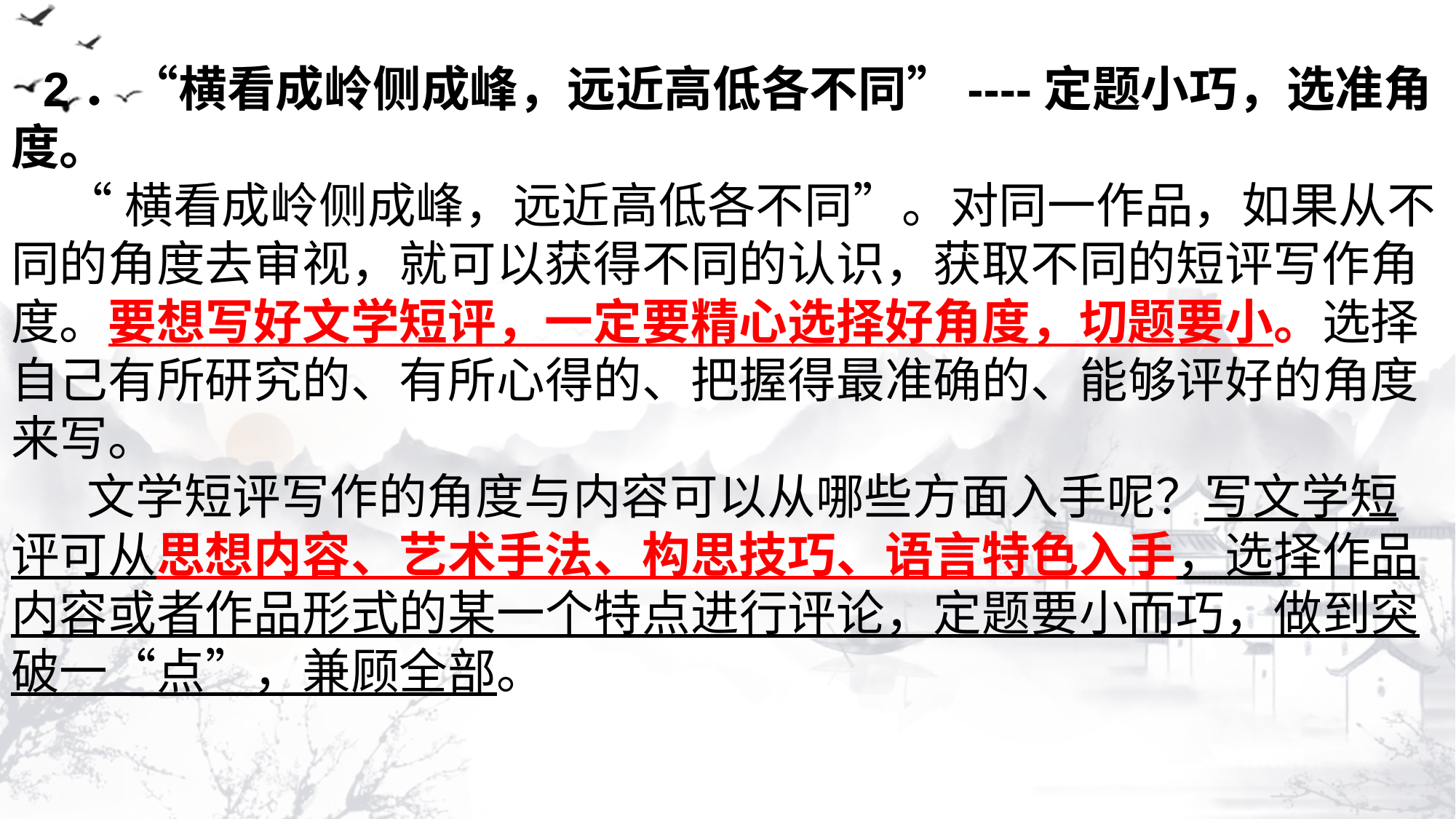

2．“横看成岭侧成峰，远近高低各不同”----定题小巧，选准角度。
  “横看成岭侧成峰，远近高低各不同”。对同一作品，如果从不同的角度去审视，就可以获得不同的认识，获取不同的短评写作角度。要想写好文学短评，一定要精心选择好角度，切题要小。选择自己有所研究的、有所心得的、把握得最准确的、能够评好的角度来写。
   文学短评写作的角度与内容可以从哪些方面入手呢？写文学短评可从思想内容、艺术手法、构思技巧、语言特色入手，选择作品内容或者作品形式的某一个特点进行评论，定题要小而巧，做到突破一“点”，兼顾全部。